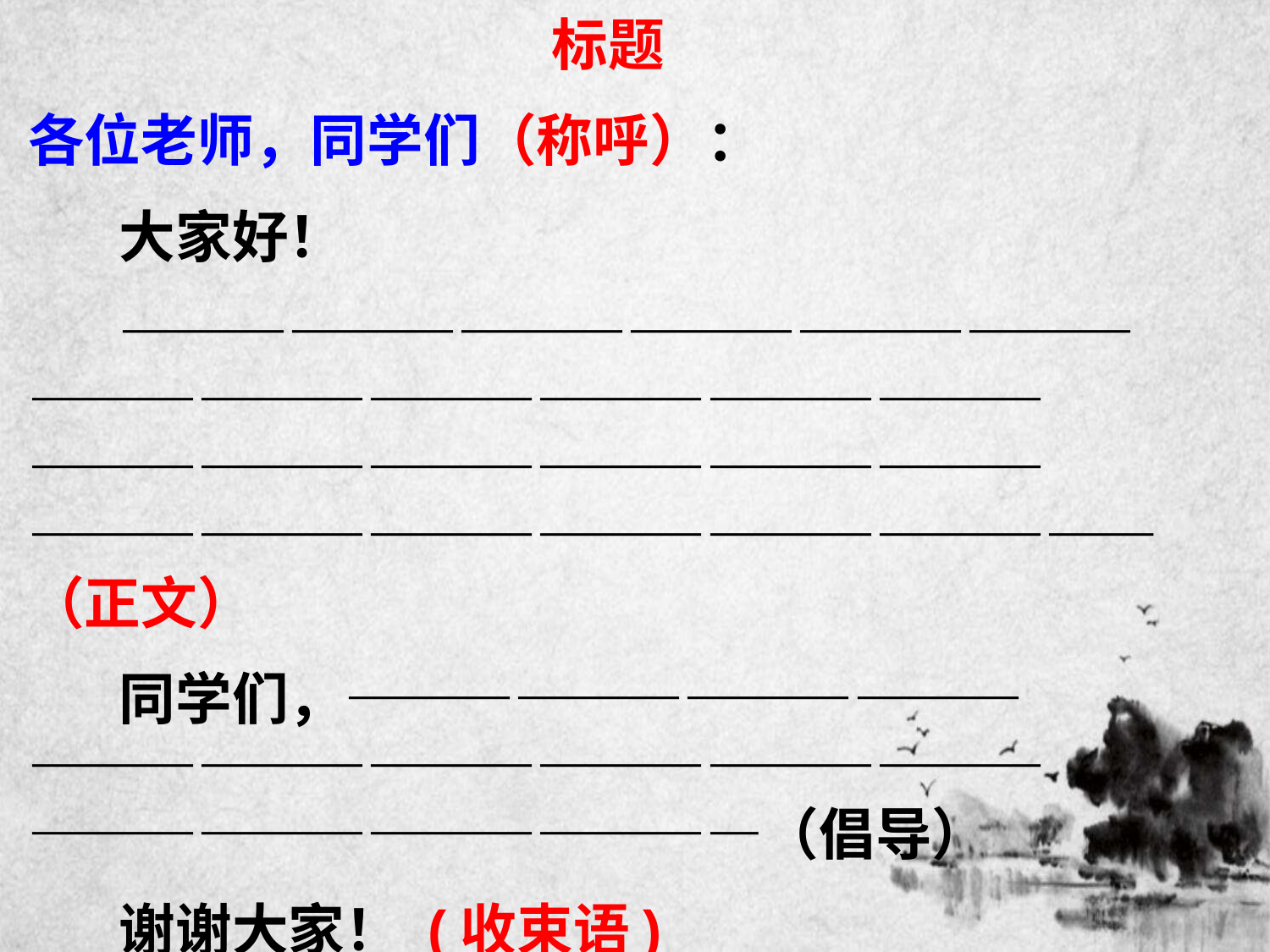

标题
各位老师，同学们（称呼）：
      大家好！
       ——————————————————————————————————————————————————————————————————————————（正文）
      同学们，———————————————————————————————————————————（倡导）
      谢谢大家！ (收束语)